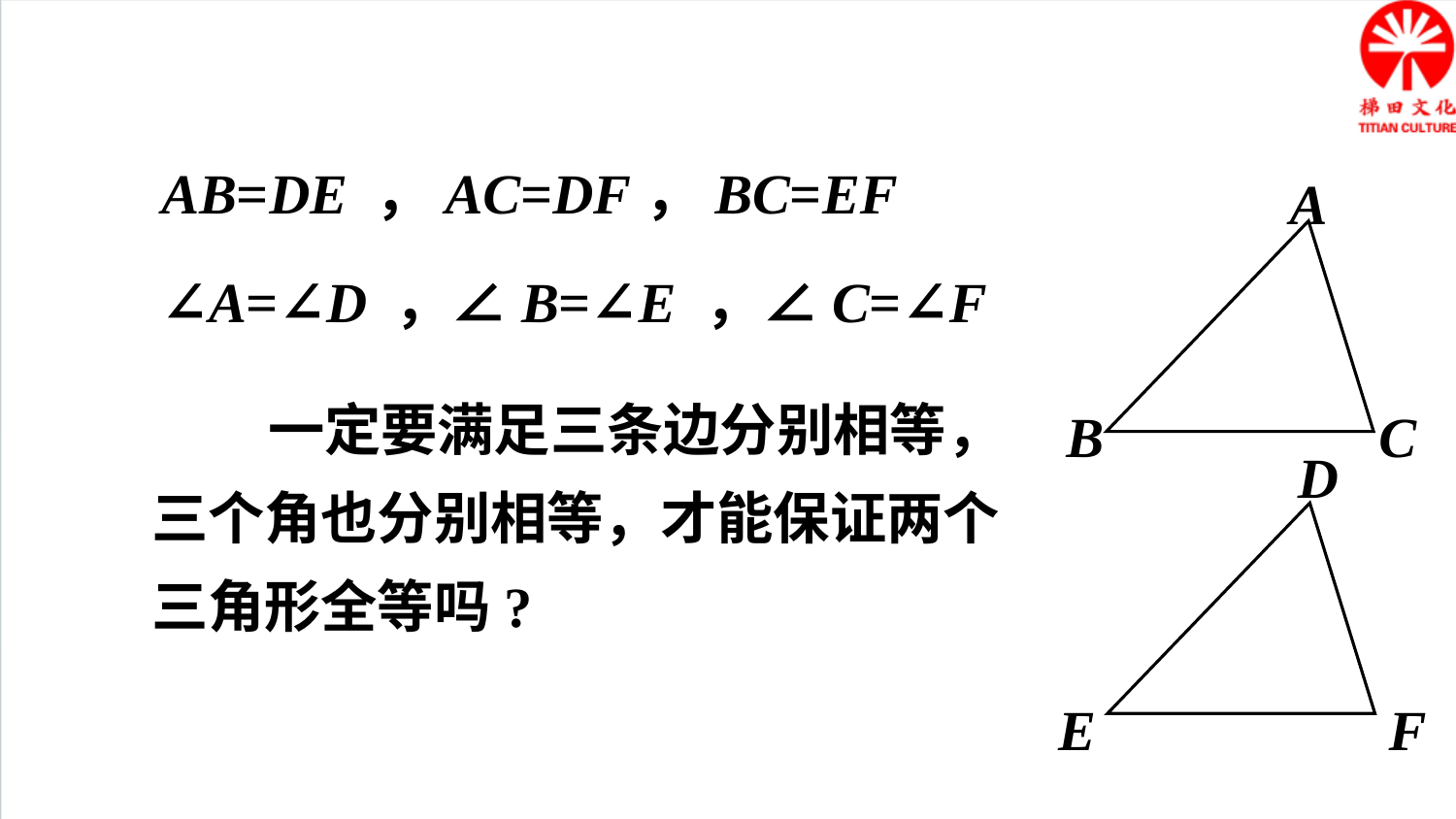

A

B
C
AB=DE ，AC=DF，BC=EF
∠A=∠D ，∠B=∠E ，∠C=∠F
        一定要满足三条边分别相等，三个角也分别相等，才能保证两个三角形全等吗?
D

E
F